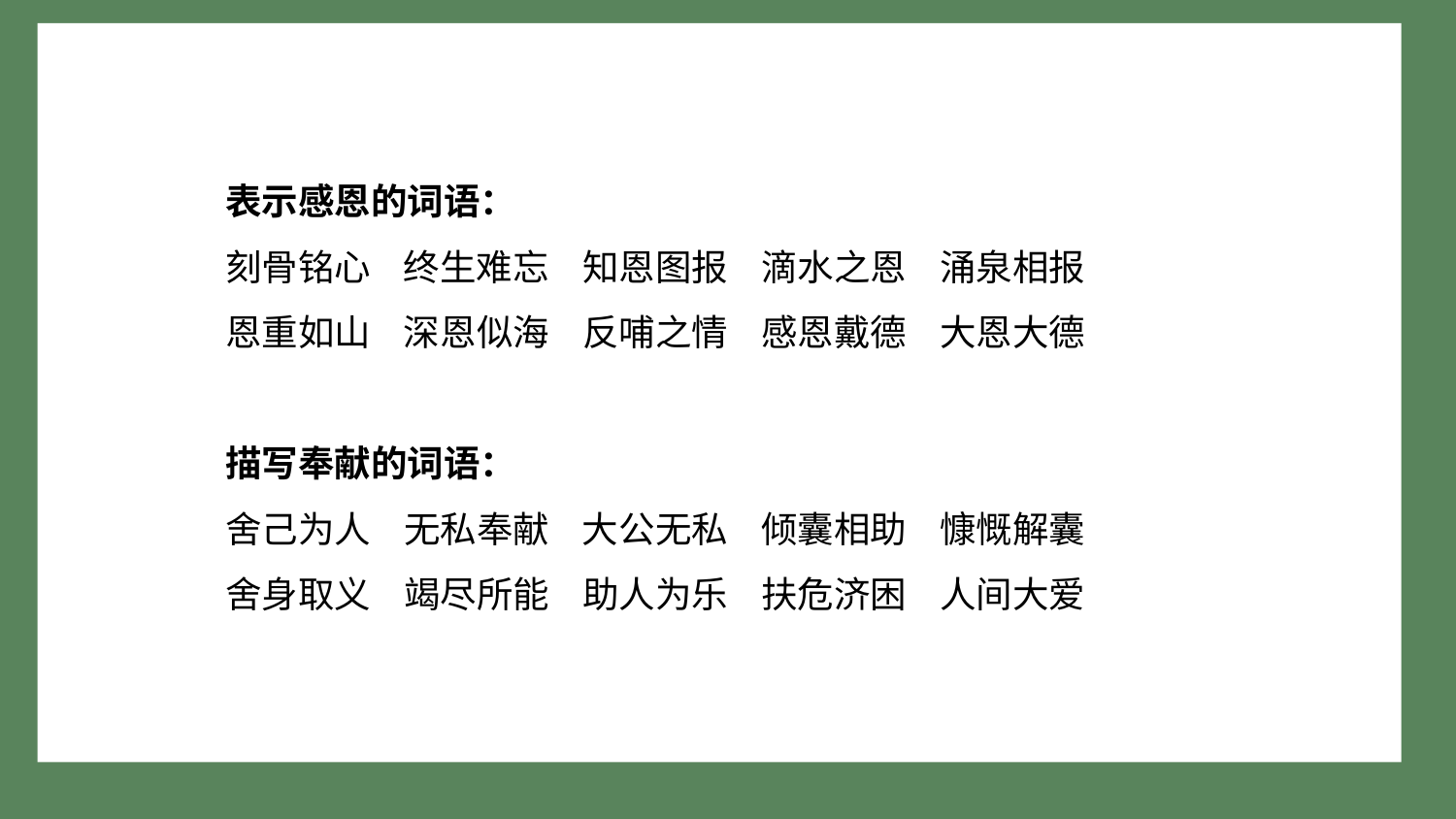

表示感恩的词语：
刻骨铭心    终生难忘    知恩图报    滴水之恩    涌泉相报
恩重如山    深恩似海    反哺之情    感恩戴德    大恩大德

描写奉献的词语：
舍己为人    无私奉献    大公无私    倾囊相助    慷慨解囊
舍身取义    竭尽所能    助人为乐    扶危济困    人间大爱